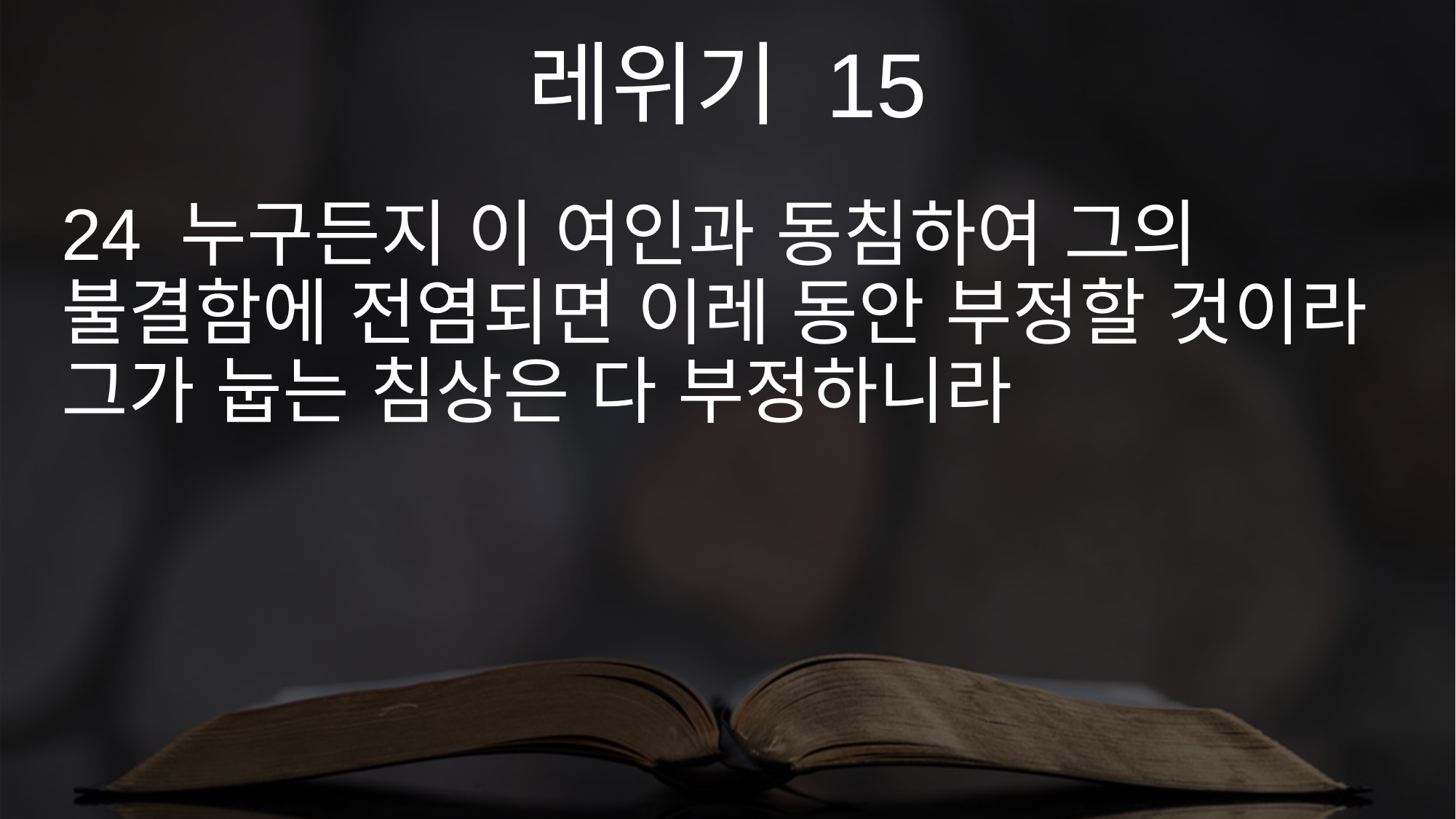

레위기 15
24 누구든지 이 여인과 동침하여 그의 불결함에 전염되면 이레 동안 부정할 것이라 그가 눕는 침상은 다 부정하니라